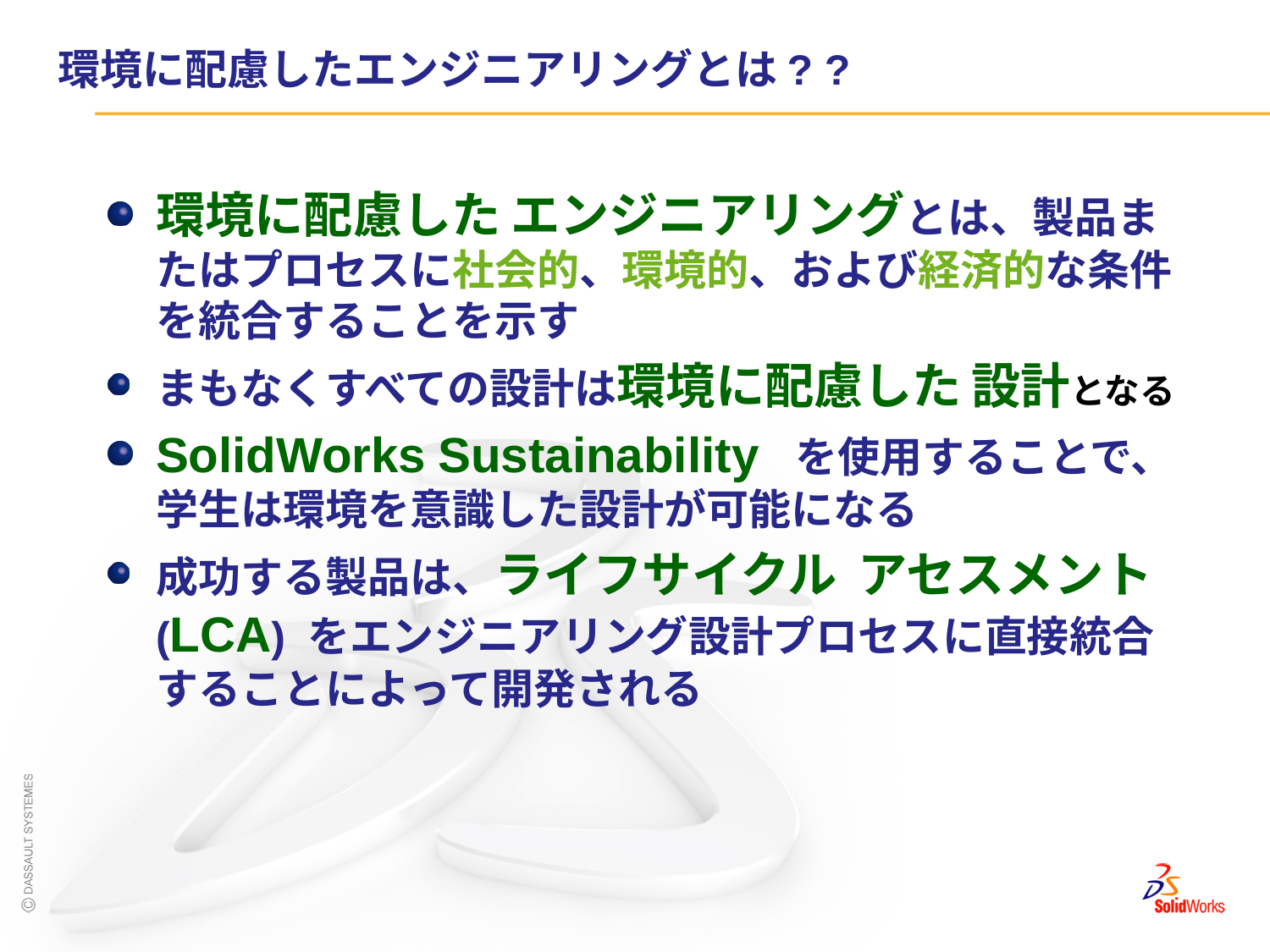

# 環境に配慮したエンジニアリングとは? ?
環境に配慮した エンジニアリングとは、製品またはプロセスに社会的、環境的、および経済的な条件を統合することを示す
まもなくすべての設計は環境に配慮した 設計となる
SolidWorks Sustainability  を使用することで、学生は環境を意識した設計が可能になる
成功する製品は、ライフサイクル  アセスメント (LCA) をエンジニアリング設計プロセスに直接統合することによって開発される